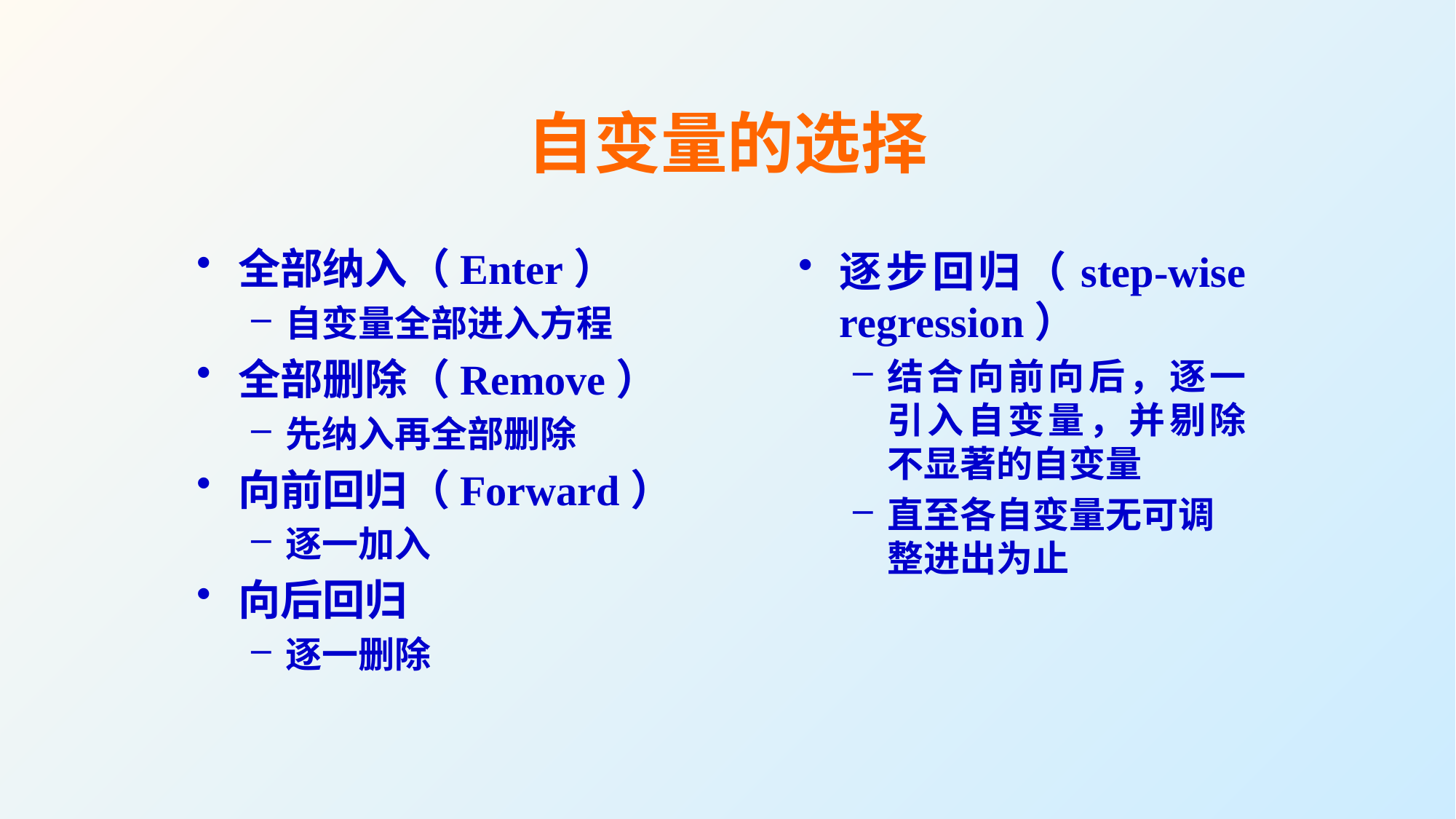

# 自变量的选择
全部纳入（Enter）
自变量全部进入方程
全部删除（Remove）
先纳入再全部删除
向前回归（Forward）
逐一加入
向后回归
逐一删除
逐步回归（step-wise regression）
结合向前向后，逐一引入自变量，并剔除不显著的自变量
直至各自变量无可调整进出为止